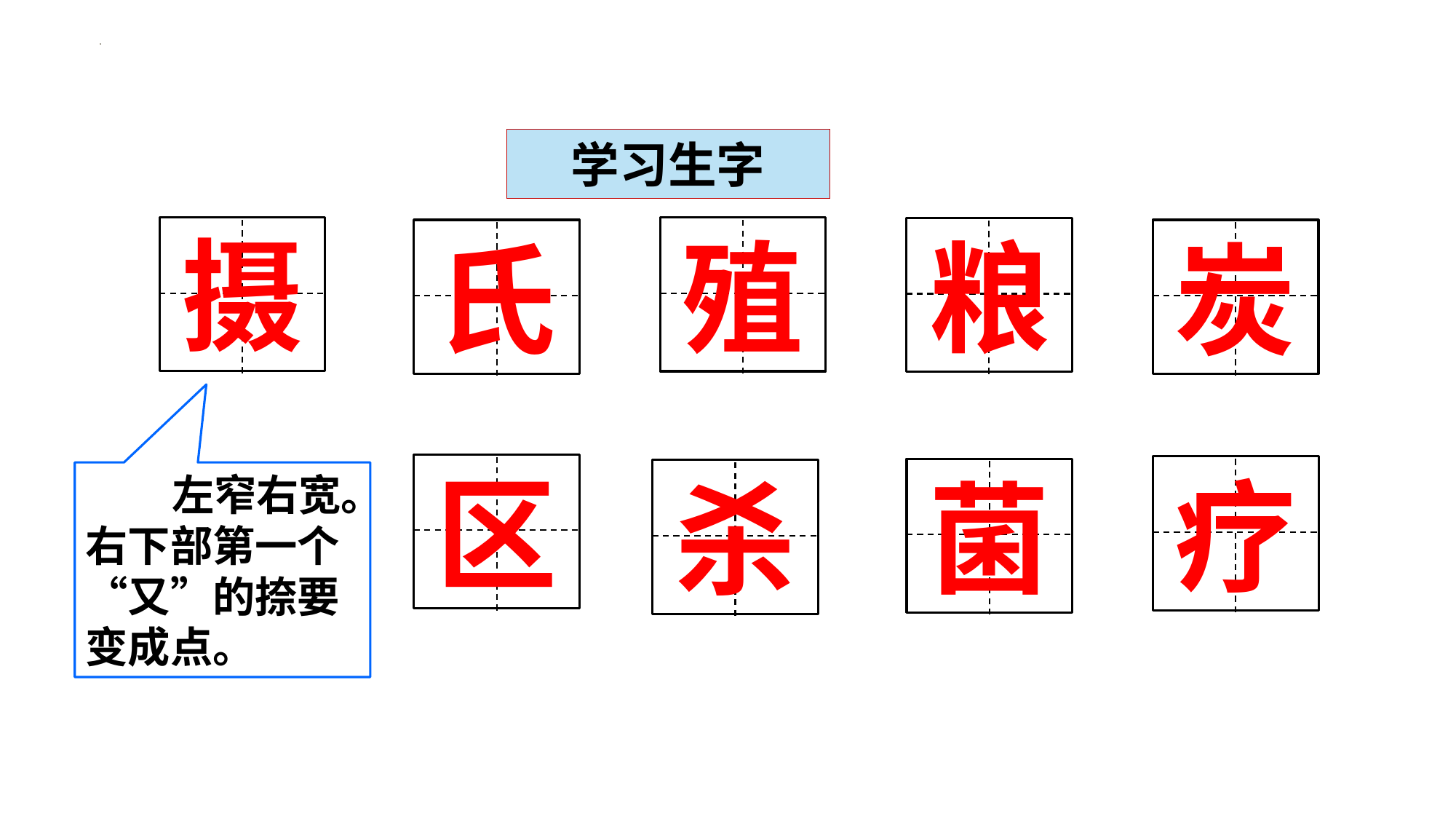

学习生字
摄

殖

粮

氏
炭

区

疗

菌

杀
        左窄右宽。右下部第一个“又”的捺要变成点。